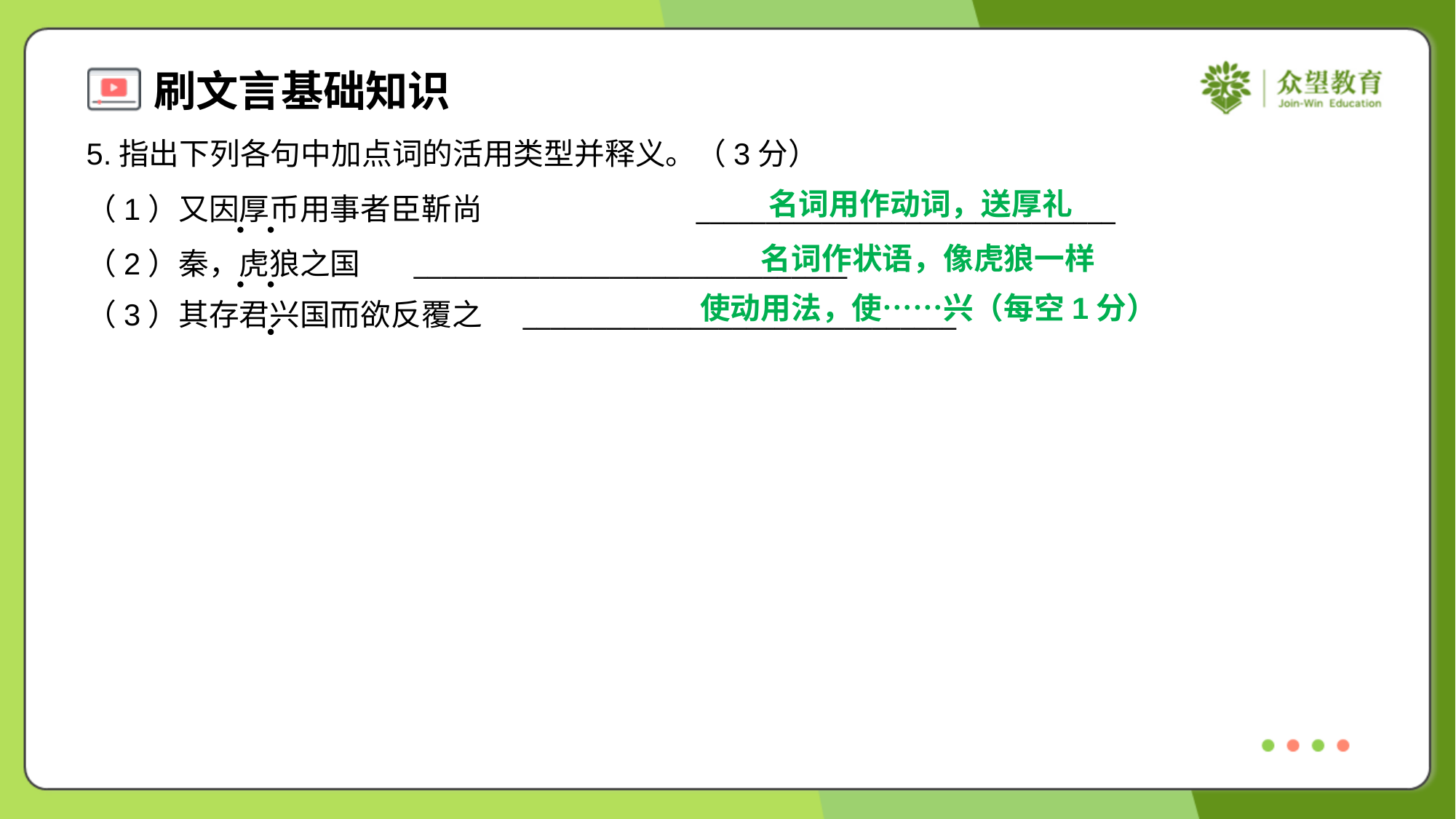

5.指出下列各句中加点词的活用类型并释义。（3分）
名词用作动词，送厚礼
（1）又因厚币用事者臣靳尚	______________________________
（2）秦，虎狼之国	_______________________________
（3）其存君兴国而欲反覆之	_______________________________
名词作状语，像虎狼一样

使动用法，使……兴（每空1分）